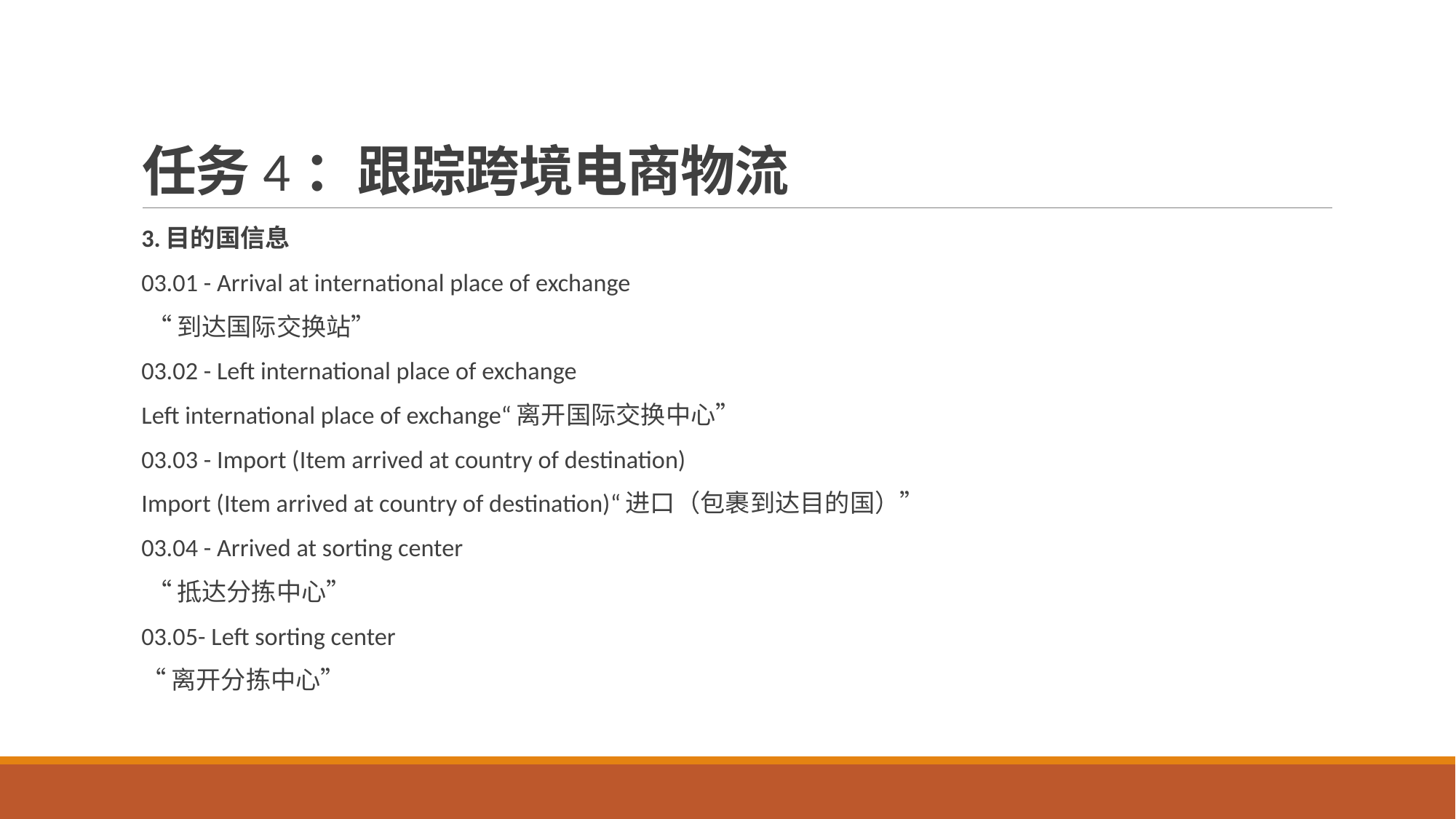

# 任务4：跟踪跨境电商物流
3.目的国信息
03.01 - Arrival at international place of exchange
 “到达国际交换站”
03.02 - Left international place of exchange
Left international place of exchange“离开国际交换中心”
03.03 - Import (Item arrived at country of destination)
Import (Item arrived at country of destination)“进口（包裹到达目的国）”
03.04 - Arrived at sorting center
 “抵达分拣中心”
03.05- Left sorting center
“离开分拣中心”